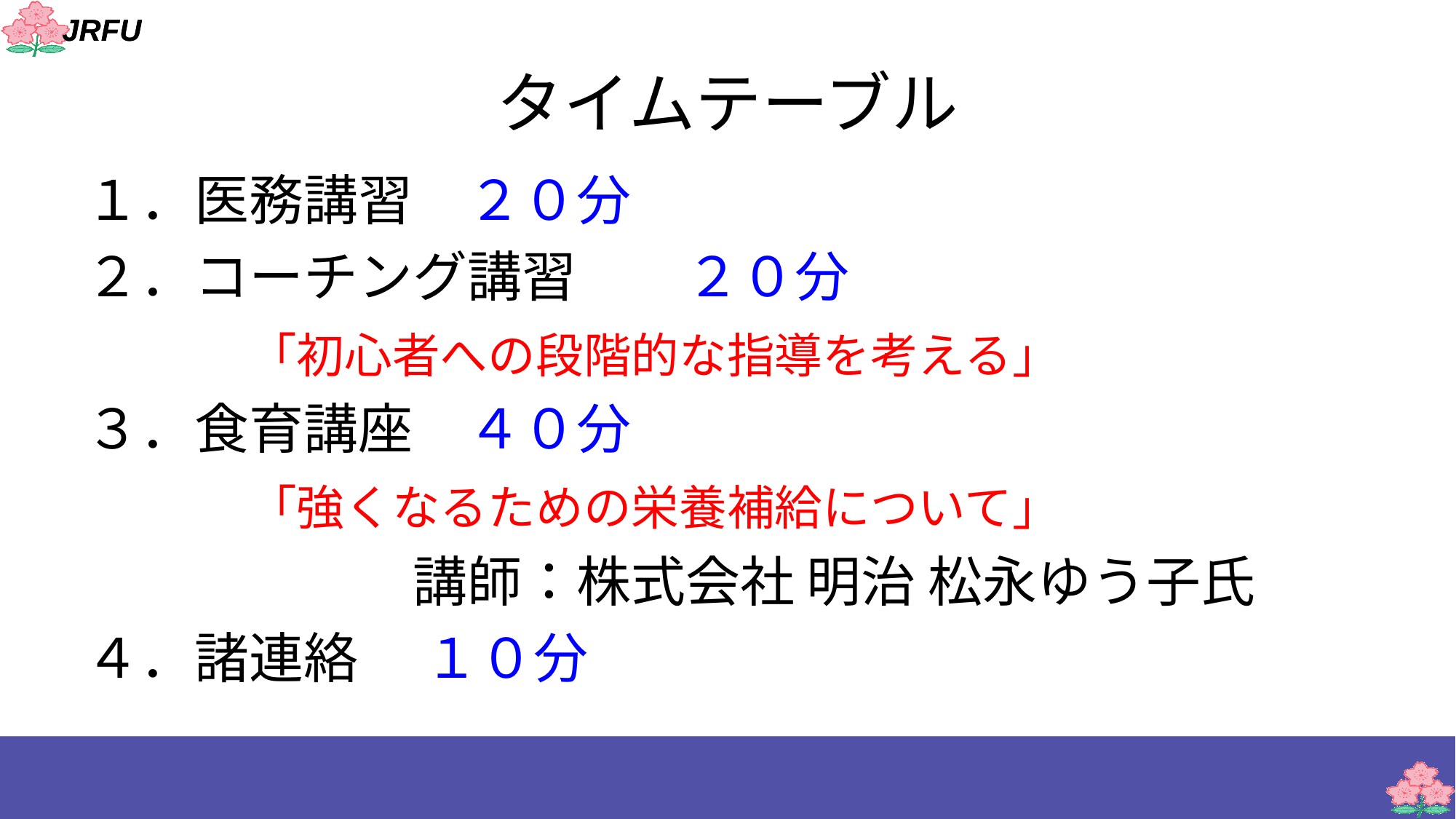

# タイムテーブル
１．医務講習　２０分
２．コーチング講習　　２０分
　　　「初心者への段階的な指導を考える」
３．食育講座　４０分
　　　「強くなるための栄養補給について」
　　　　　　講師：株式会社 明治 松永ゆう子氏
４．諸連絡　 １０分